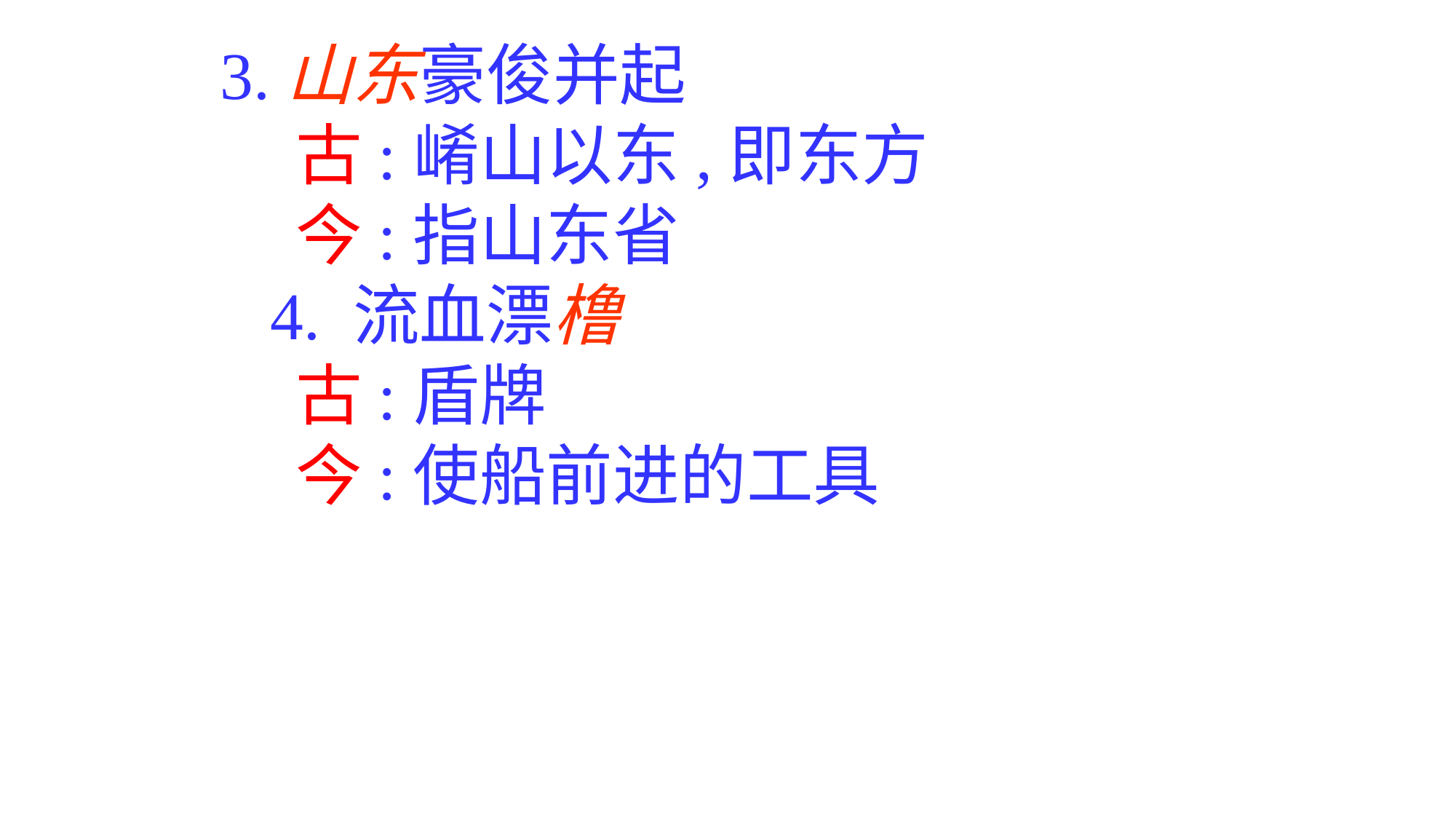

3.山东豪俊并起
    古:崤山以东,即东方
    今:指山东省
   4. 流血漂橹
    古:盾牌
    今:使船前进的工具